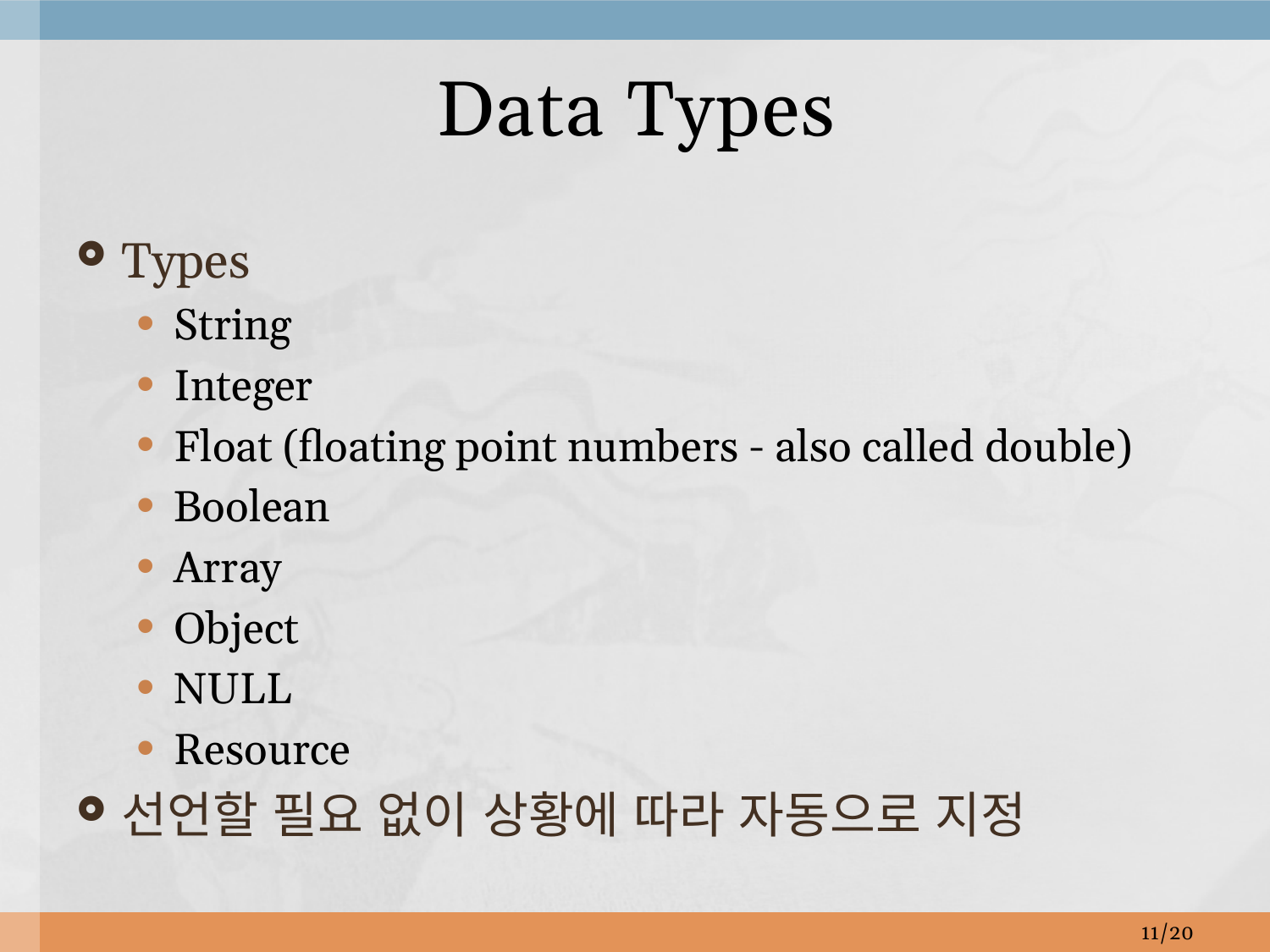

# Data Types
Types
String
Integer
Float (floating point numbers - also called double)
Boolean
Array
Object
NULL
Resource
선언할 필요 없이 상황에 따라 자동으로 지정

11/20